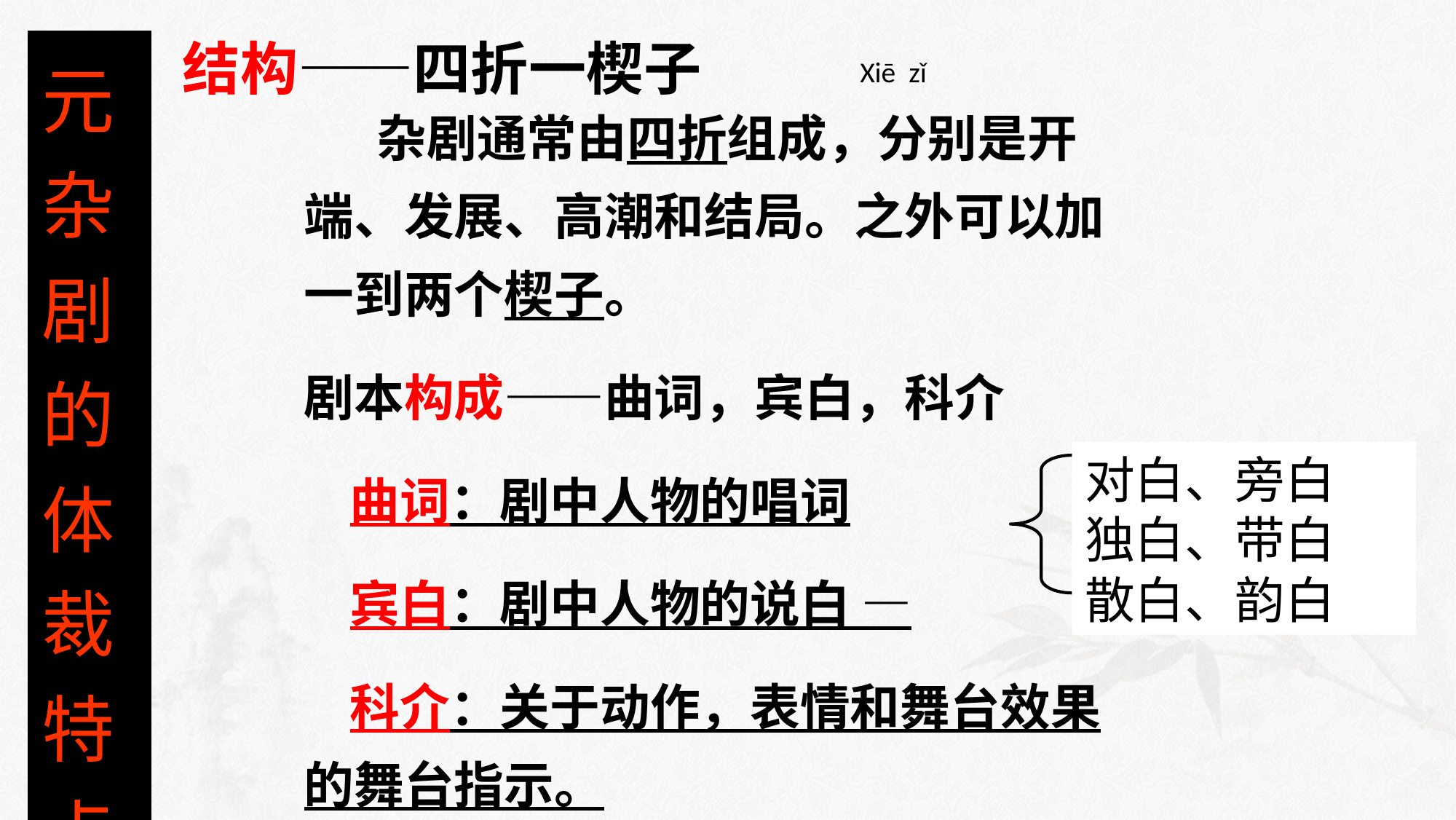

结构——四折一楔子
元杂剧的体裁特点
Xiē  zǐ
　　杂剧通常由四折组成，分别是开端、发展、高潮和结局。之外可以加一到两个楔子。
剧本构成——曲词，宾白，科介
   曲词：剧中人物的唱词
   宾白：剧中人物的说白 —
   科介：关于动作，表情和舞台效果的舞台指示。
对白、旁白
独白、带白
散白、韵白